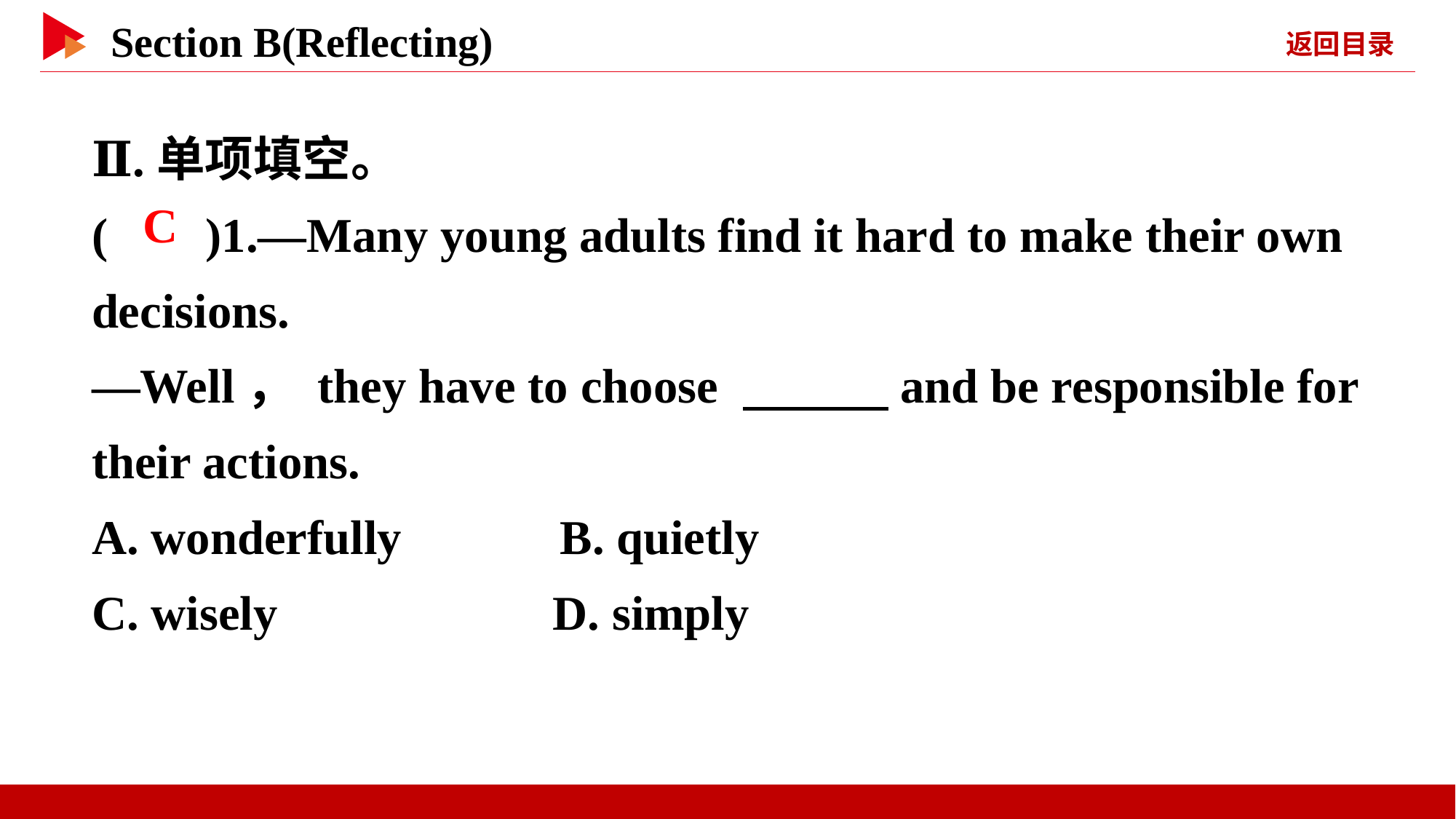

Ⅱ.单项填空。
(        )1.—Many young adults find it hard to make their own decisions.
—Well， they have to choose 　　　and be responsible for their actions.
A. wonderfully             B. quietly
C. wisely             	  D. simply
   C